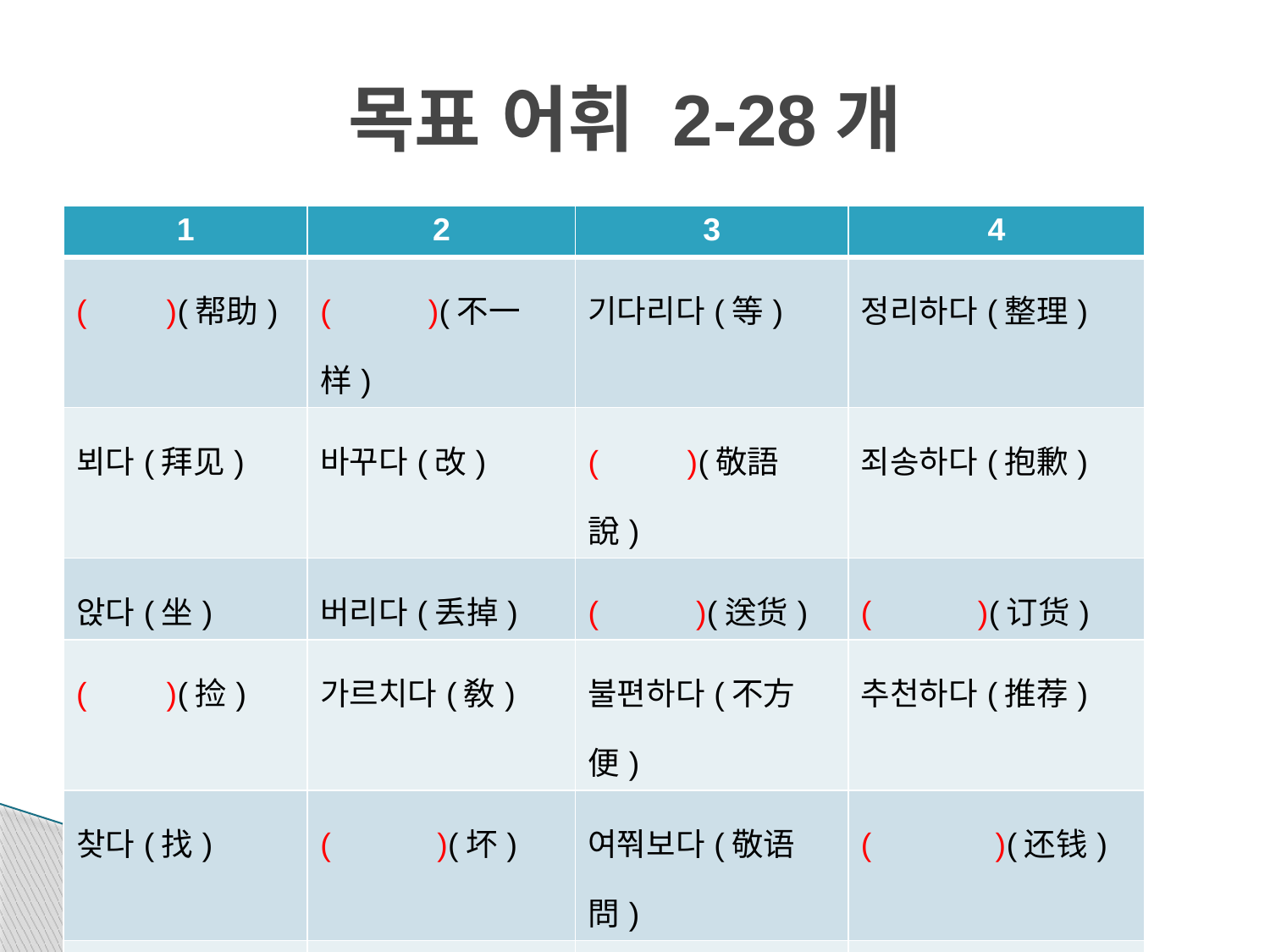

# 목표 어휘 2-28개
| 1 | 2 | 3 | 4 |
| --- | --- | --- | --- |
| ( )(帮助) | ( )(不一样) | 기다리다(等) | 정리하다(整理) |
| 뵈다(拜见) | 바꾸다(改) | ( )(敬語 說) | 죄송하다(抱歉) |
| 앉다(坐) | 버리다(丢掉) | ( )(送货) | ( )(订货) |
| ( )(捡) | 가르치다(敎) | 불편하다(不方便) | 추천하다(推荐) |
| 찾다(找) | ( )(坏) | 여쭤보다(敬语 問) | ( )(还钱) |
| ( )(修理) | 관심있다(有关心) | ( )(理解) | 이야기하다(說話) |
| 괜찮다(没关系) | 교환하다(交换) | 전달하다(转达 ) | ( )(丢掉) |